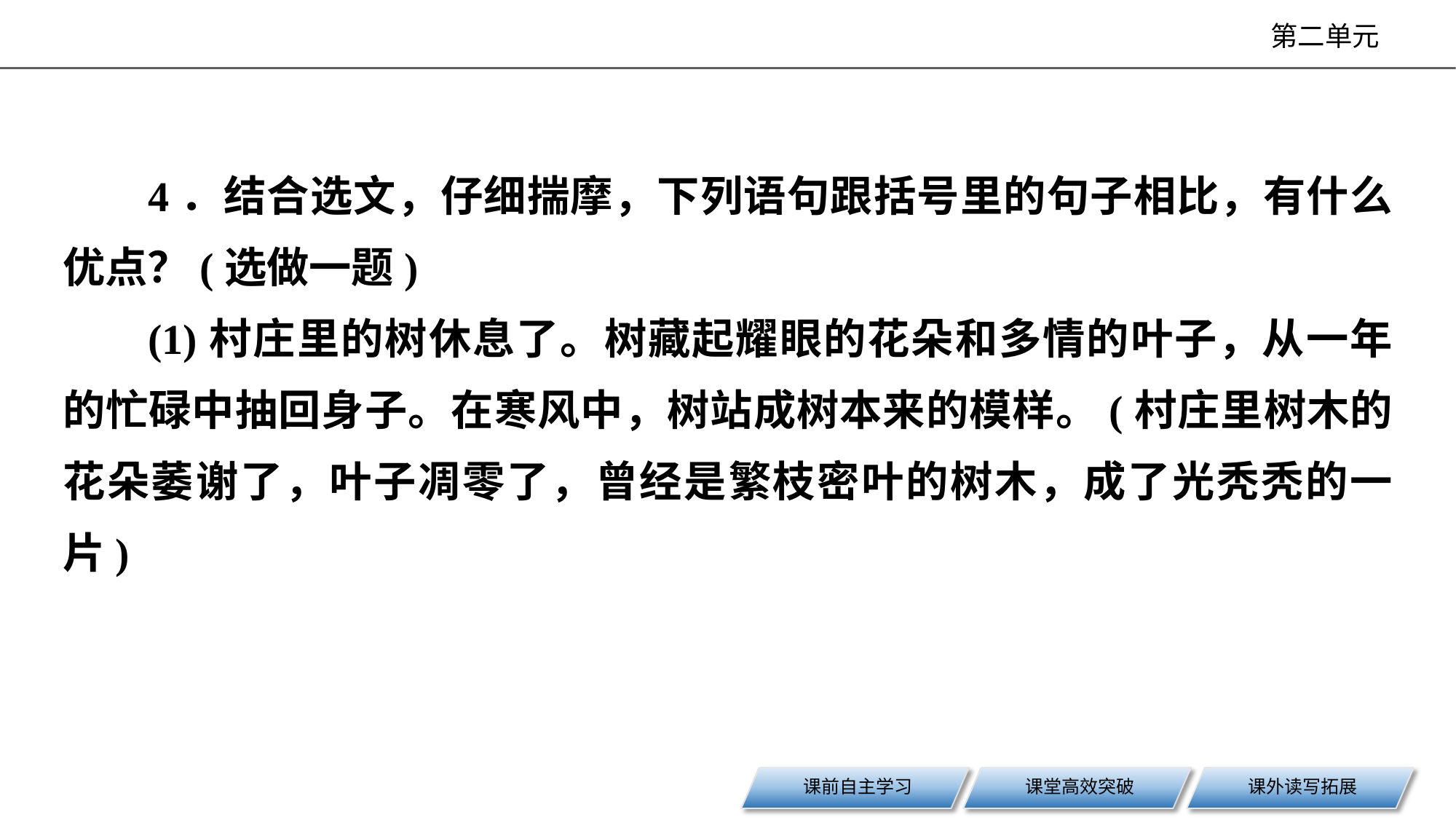

4．结合选文，仔细揣摩，下列语句跟括号里的句子相比，有什么优点？(选做一题)
(1)村庄里的树休息了。树藏起耀眼的花朵和多情的叶子，从一年的忙碌中抽回身子。在寒风中，树站成树本来的模样。(村庄里树木的花朵萎谢了，叶子凋零了，曾经是繁枝密叶的树木，成了光秃秃的一片)